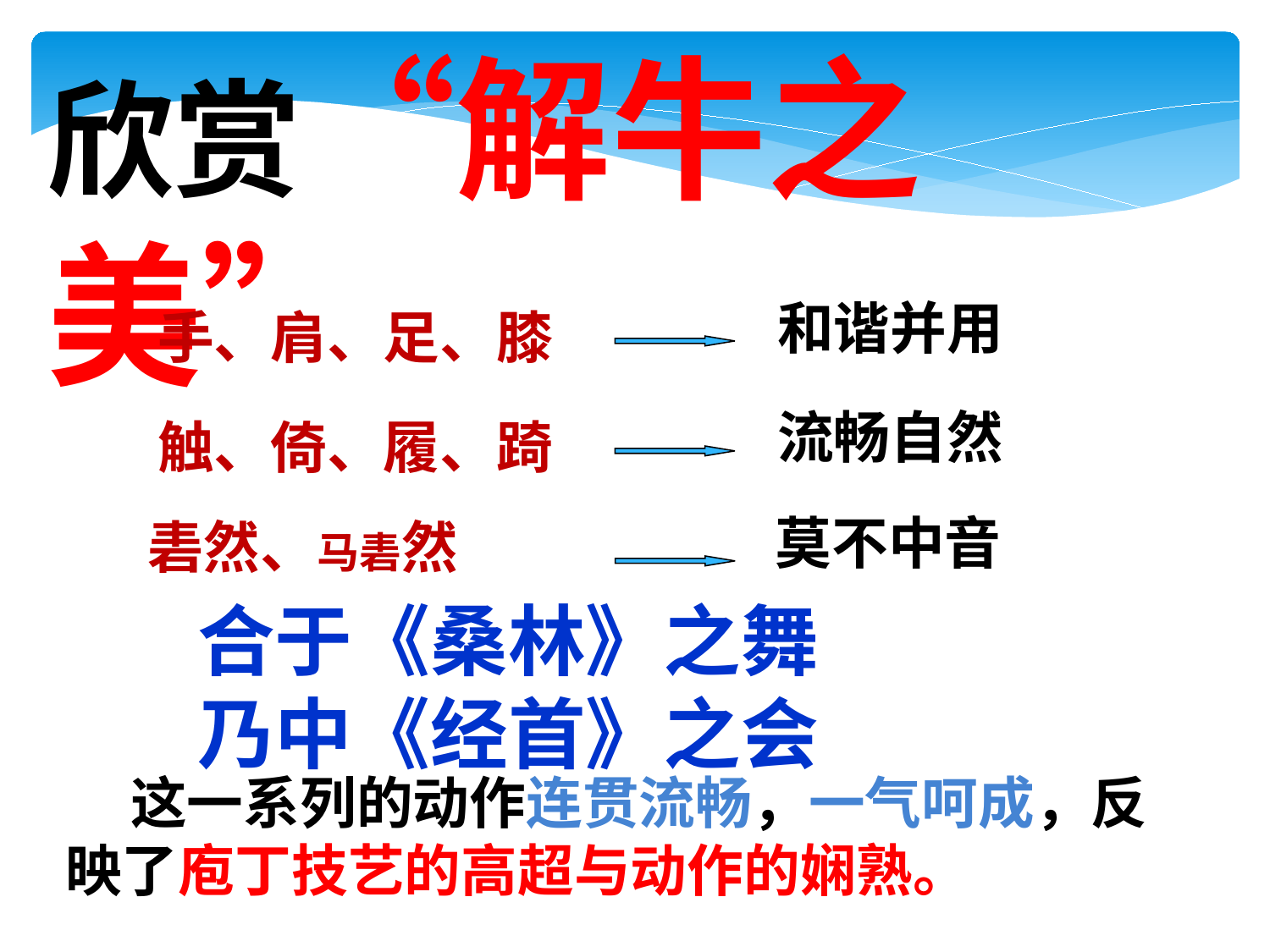

欣赏“解牛之美”
和谐并用
手、肩、足、膝

流畅自然
触、倚、履、踦

莫不中音
砉然、马砉然

合于《桑林》之舞
乃中《经首》之会
    这一系列的动作连贯流畅，一气呵成，反映了庖丁技艺的高超与动作的娴熟。